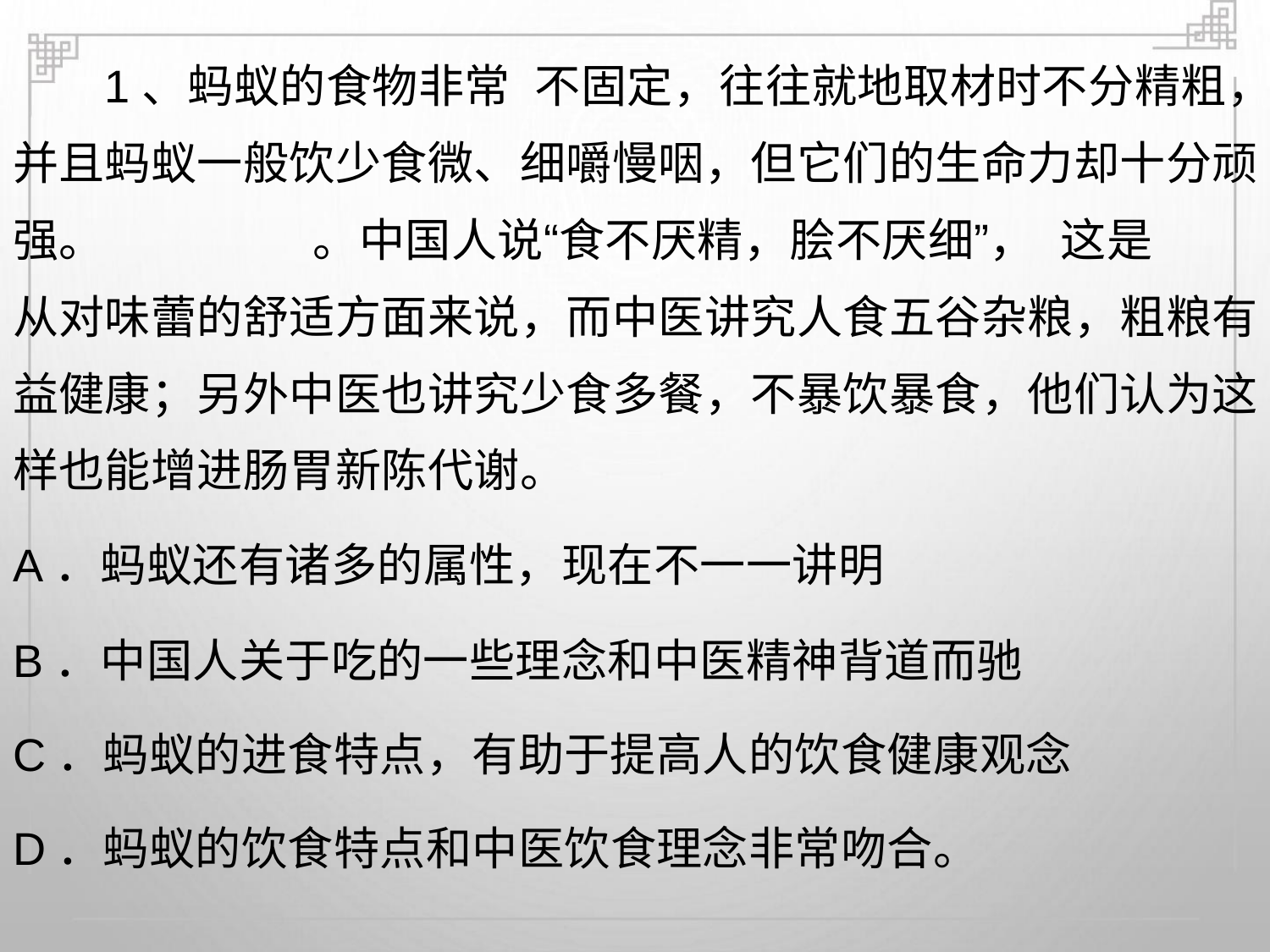

1、蚂蚁的食物非常 不固定，往往就地取材时不分精粗，
并且蚂蚁一般饮少食微、细嚼慢咽，但它们的生命力却十分顽
强。
。中国人说“食不厌精，脍不厌细”， 这是
从对味蕾的舒适方面来说，而中医讲究人食五谷杂粮，粗粮有
益健康；另外中医也讲究少食多餐，不暴饮暴食，他们认为这
样也能增进肠胃新陈代谢。
A．蚂蚁还有诸多的属性，现在不一一讲明
B．中国人关于吃的一些理念和中医精神背道而驰
C．蚂蚁的进食特点，有助于提高人的饮食健康观念
D．蚂蚁的饮食特点和中医饮食理念非常吻合。